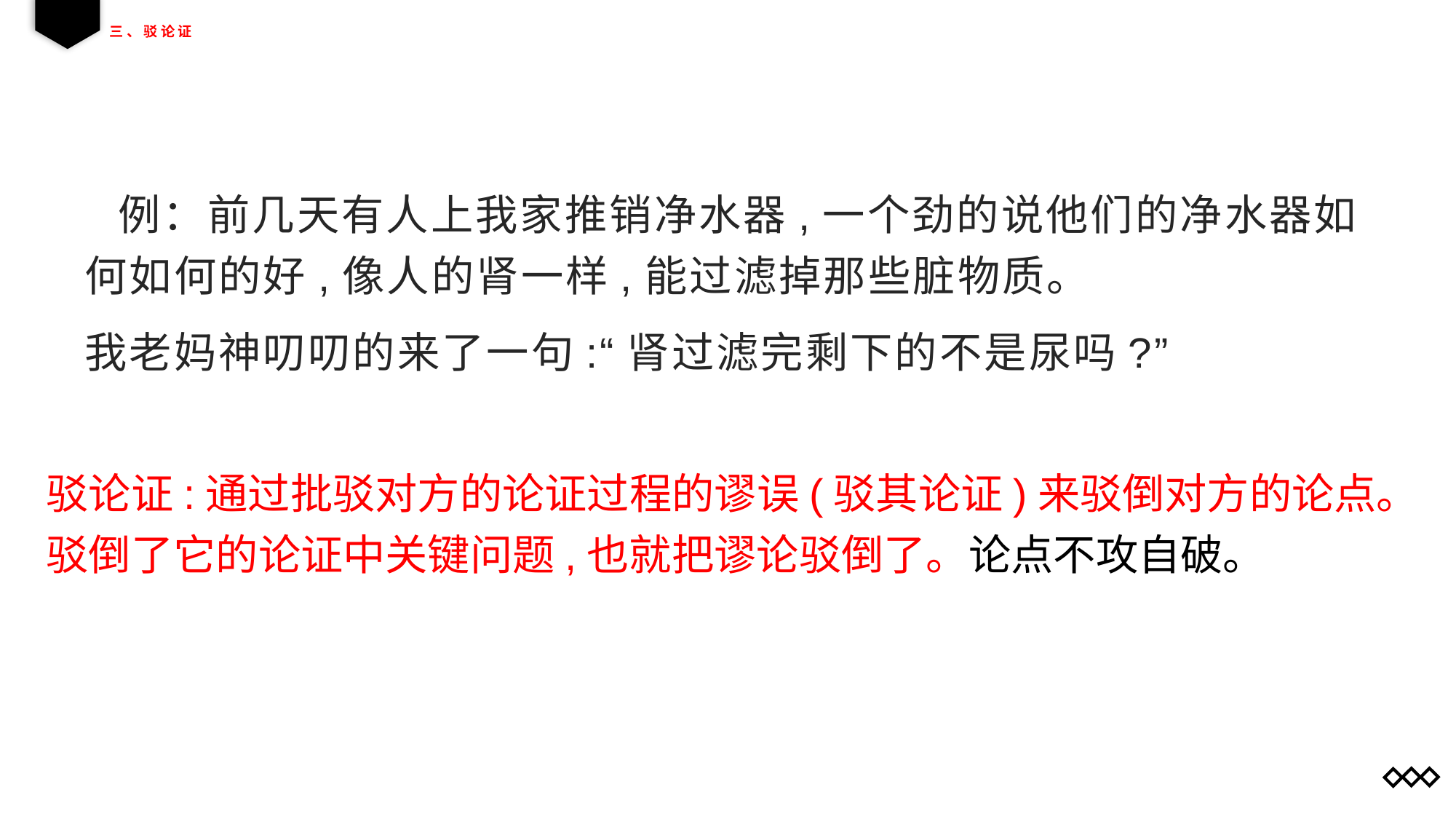

# 三、驳论证
  例：前几天有人上我家推销净水器,一个劲的说他们的净水器如何如何的好,像人的肾一样,能过滤掉那些脏物质。
我老妈神叨叨的来了一句:“肾过滤完剩下的不是尿吗?”

驳论证:通过批驳对方的论证过程的谬误(驳其论证)来驳倒对方的论点。
驳倒了它的论证中关键问题,也就把谬论驳倒了。论点不攻自破。